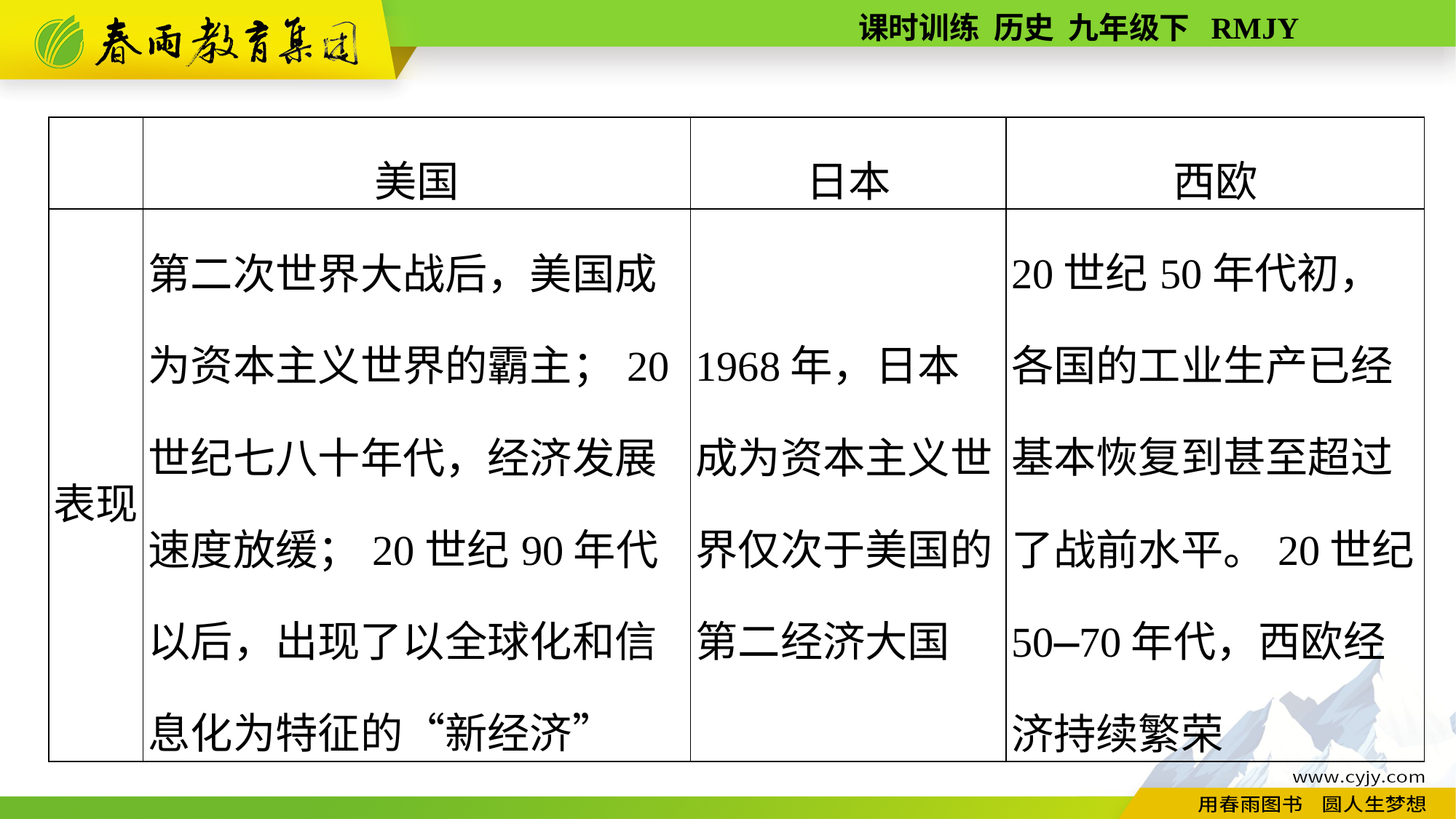

|  | 美国 | 日本 | 西欧 |
| --- | --- | --- | --- |
| 表现 | 第二次世界大战后，美国成为资本主义世界的霸主；20世纪七八十年代，经济发展速度放缓；20世纪90年代以后，出现了以全球化和信息化为特征的“新经济” | 1968年，日本成为资本主义世界仅次于美国的第二经济大国 | 20世纪50年代初，各国的工业生产已经基本恢复到甚至超过了战前水平。20世纪50—70年代，西欧经济持续繁荣 |